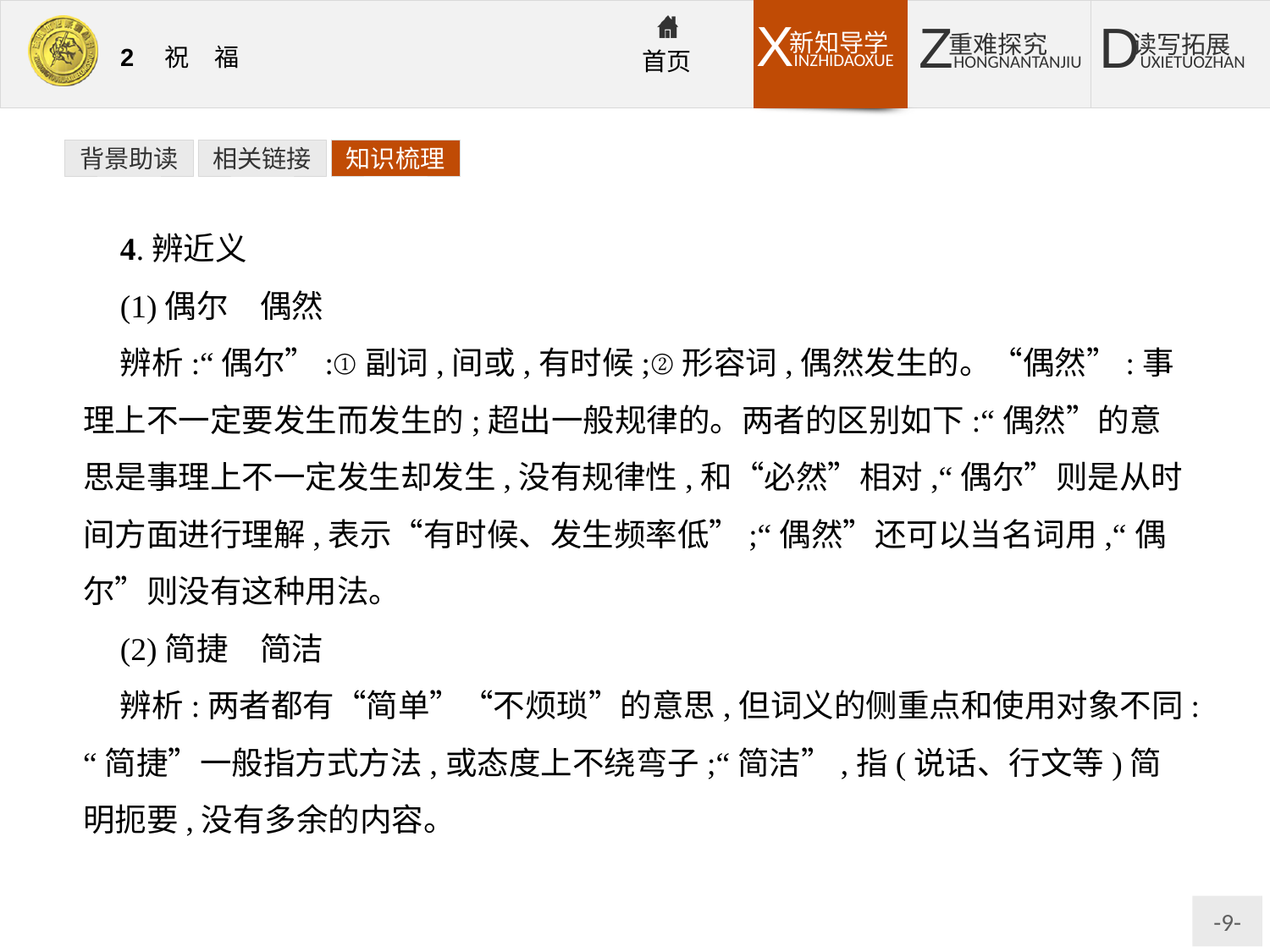

背景助读
相关链接
知识梳理
4.辨近义
(1)偶尔　偶然
辨析:“偶尔”:①副词,间或,有时候;②形容词,偶然发生的。“偶然”:事理上不一定要发生而发生的;超出一般规律的。两者的区别如下:“偶然”的意思是事理上不一定发生却发生,没有规律性,和“必然”相对,“偶尔”则是从时间方面进行理解,表示“有时候、发生频率低”;“偶然”还可以当名词用,“偶尔”则没有这种用法。
(2)简捷　简洁
辨析:两者都有“简单”“不烦琐”的意思,但词义的侧重点和使用对象不同:“简捷”一般指方式方法,或态度上不绕弯子;“简洁”,指(说话、行文等)简明扼要,没有多余的内容。